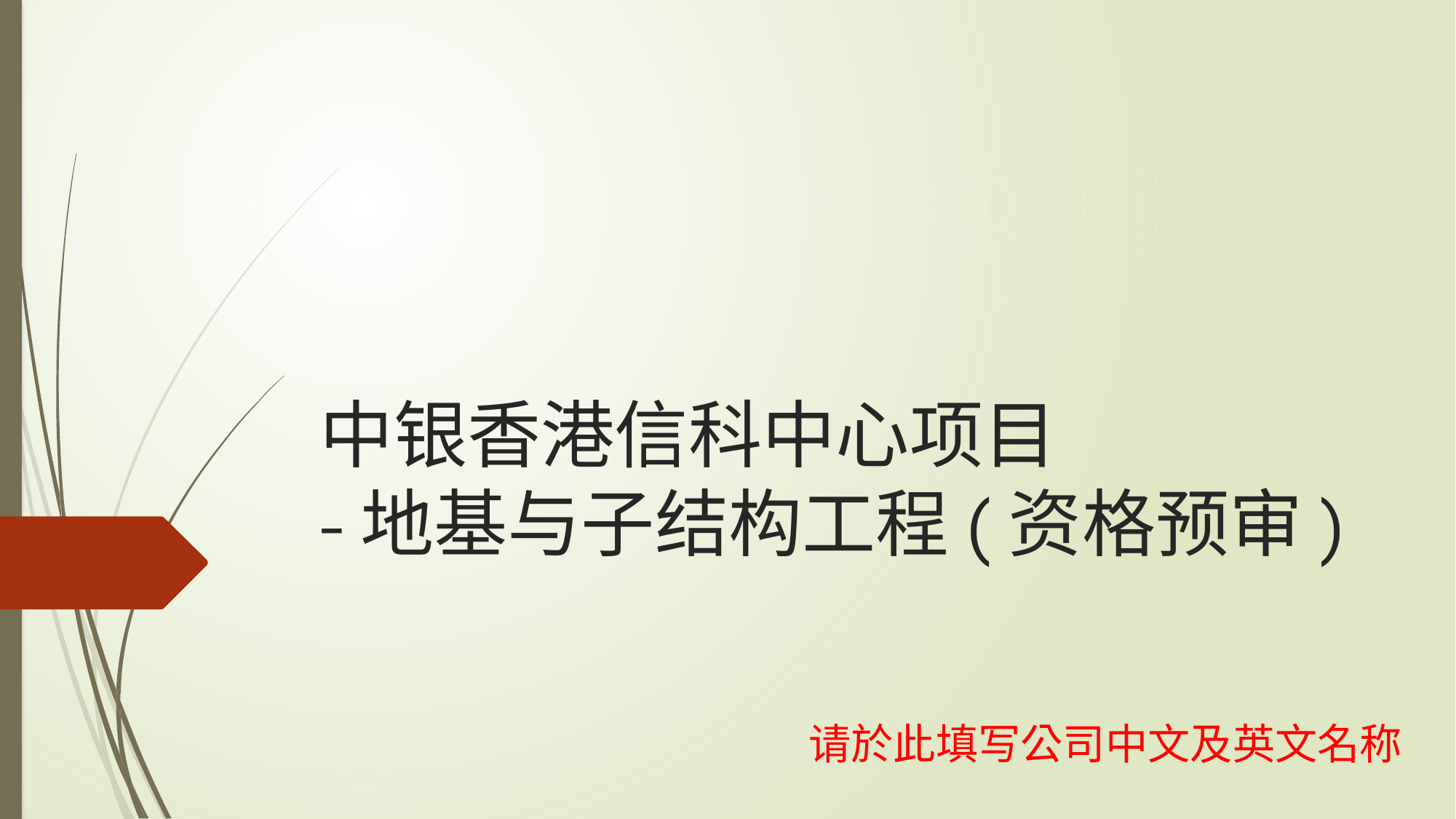

# 中银香港信科中心项目 -地基与子结构工程(资格预审)
请於此填写公司中文及英文名称